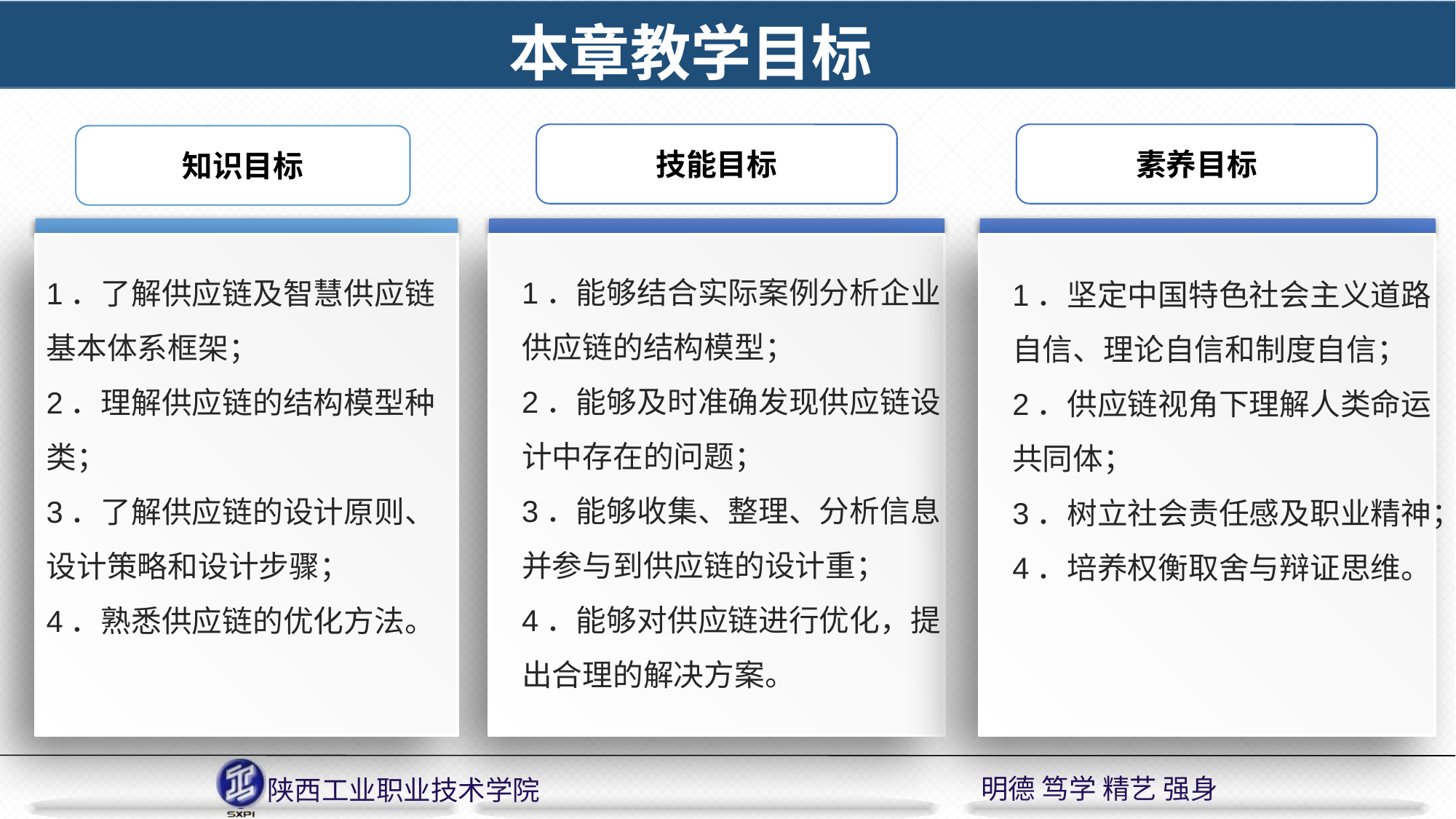

本章教学目标
技能目标

1．能够结合实际案例分析企业供应链的结构模型；
2．能够及时准确发现供应链设计中存在的问题；
3．能够收集、整理、分析信息并参与到供应链的设计重；
4．能够对供应链进行优化，提出合理的解决方案。

素养目标

1．坚定中国特色社会主义道路自信、理论自信和制度自信；
2．供应链视角下理解人类命运共同体；
3．树立社会责任感及职业精神；
4．培养权衡取舍与辩证思维。

知识目标

1．了解供应链及智慧供应链基本体系框架；
2．理解供应链的结构模型种类；
3．了解供应链的设计原则、设计策略和设计步骤；
4．熟悉供应链的优化方法。